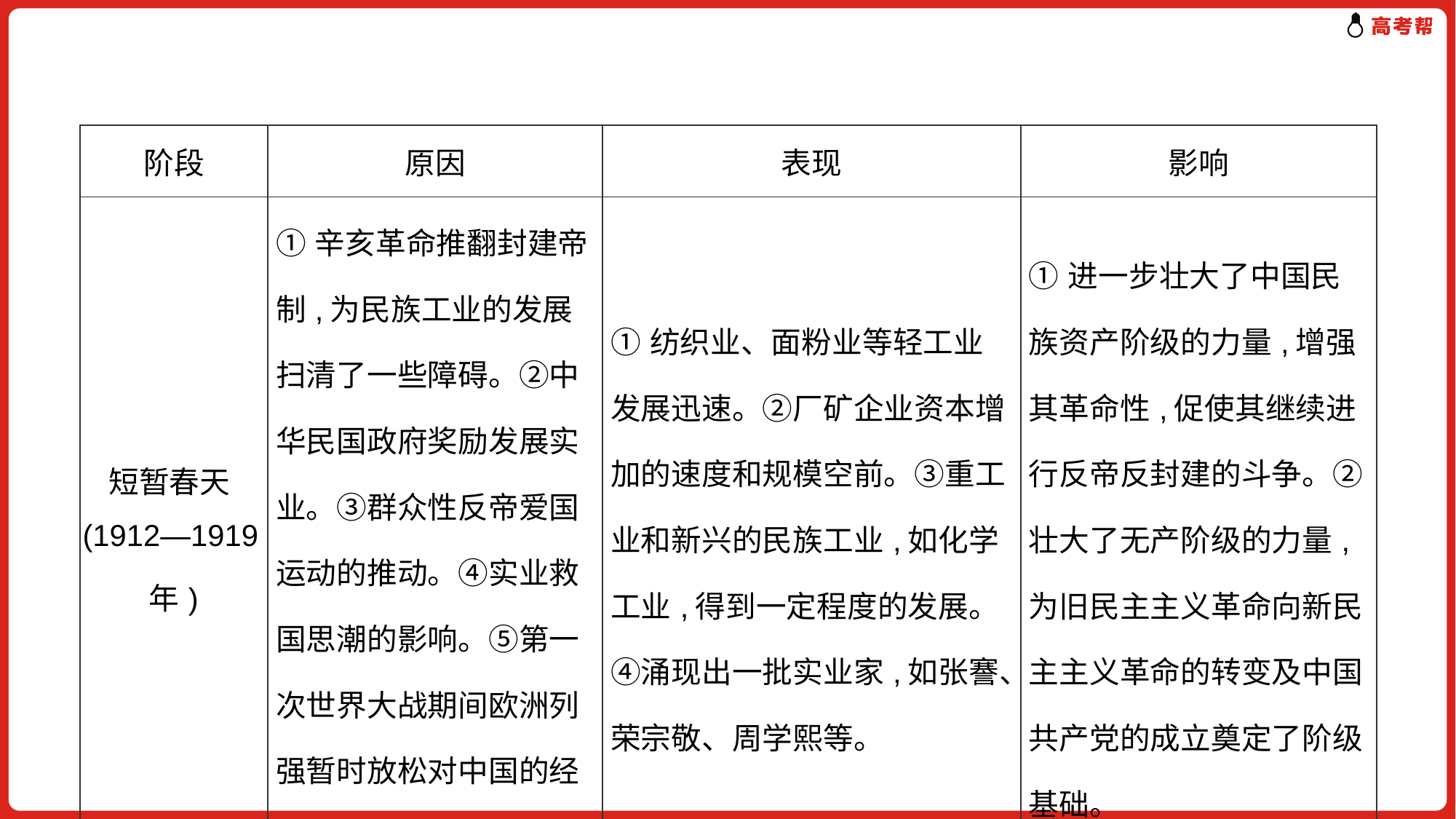

| 阶段 | 原因 | 表现 | 影响 |
| --- | --- | --- | --- |
| 短暂春天(1912—1919年) | ①辛亥革命推翻封建帝制,为民族工业的发展扫清了一些障碍。②中华民国政府奖励发展实业。③群众性反帝爱国运动的推动。④实业救国思潮的影响。⑤第一次世界大战期间欧洲列强暂时放松对中国的经济侵略。 | ①纺织业、面粉业等轻工业发展迅速。②厂矿企业资本增加的速度和规模空前。③重工业和新兴的民族工业,如化学工业,得到一定程度的发展。④涌现出一批实业家,如张謇、荣宗敬、周学熙等。 | ①进一步壮大了中国民族资产阶级的力量,增强其革命性,促使其继续进行反帝反封建的斗争。②壮大了无产阶级的力量,为旧民主主义革命向新民主主义革命的转变及中国共产党的成立奠定了阶级基础。 |
| --- | --- | --- | --- |